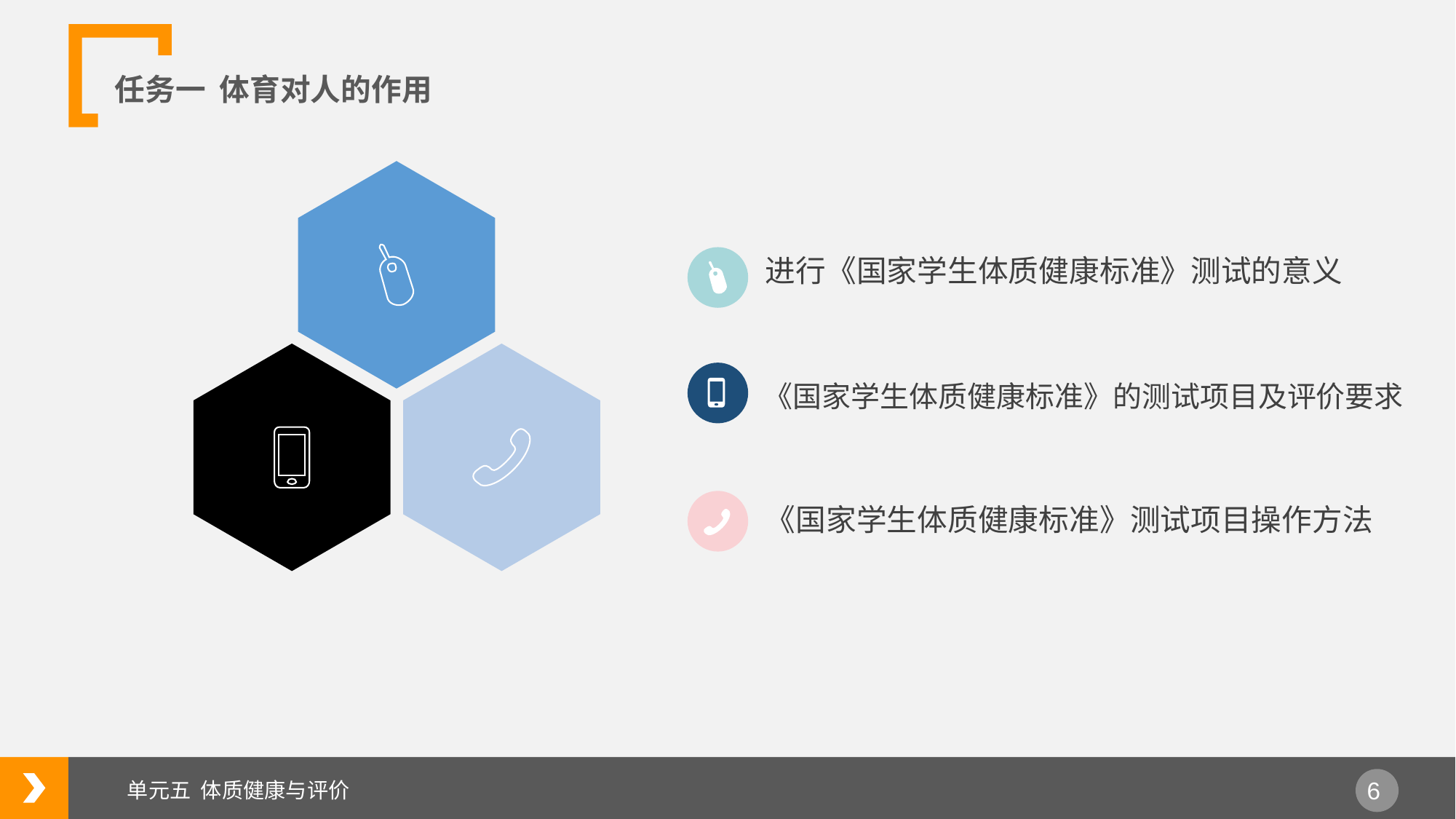

任务一  体育对人的作用

进行《国家学生体质健康标准》测试的意义

《国家学生体质健康标准》的测试项目及评价要求

《国家学生体质健康标准》测试项目操作方法

单元五  体质健康与评价